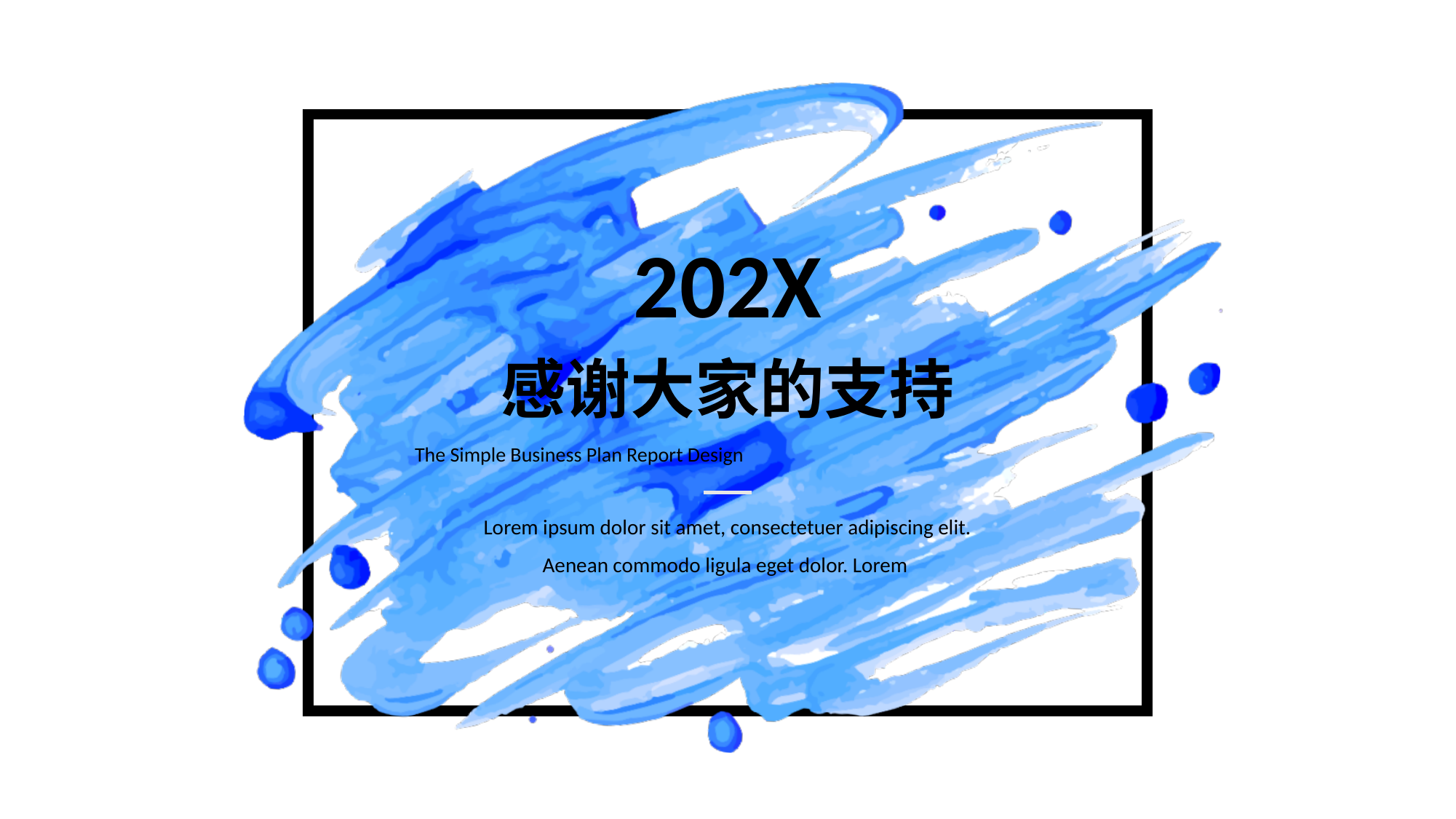

202X
感谢大家的支持
The Simple Business Plan Report Design
Lorem ipsum dolor sit amet, consectetuer adipiscing elit. Aenean commodo ligula eget dolor. Lorem